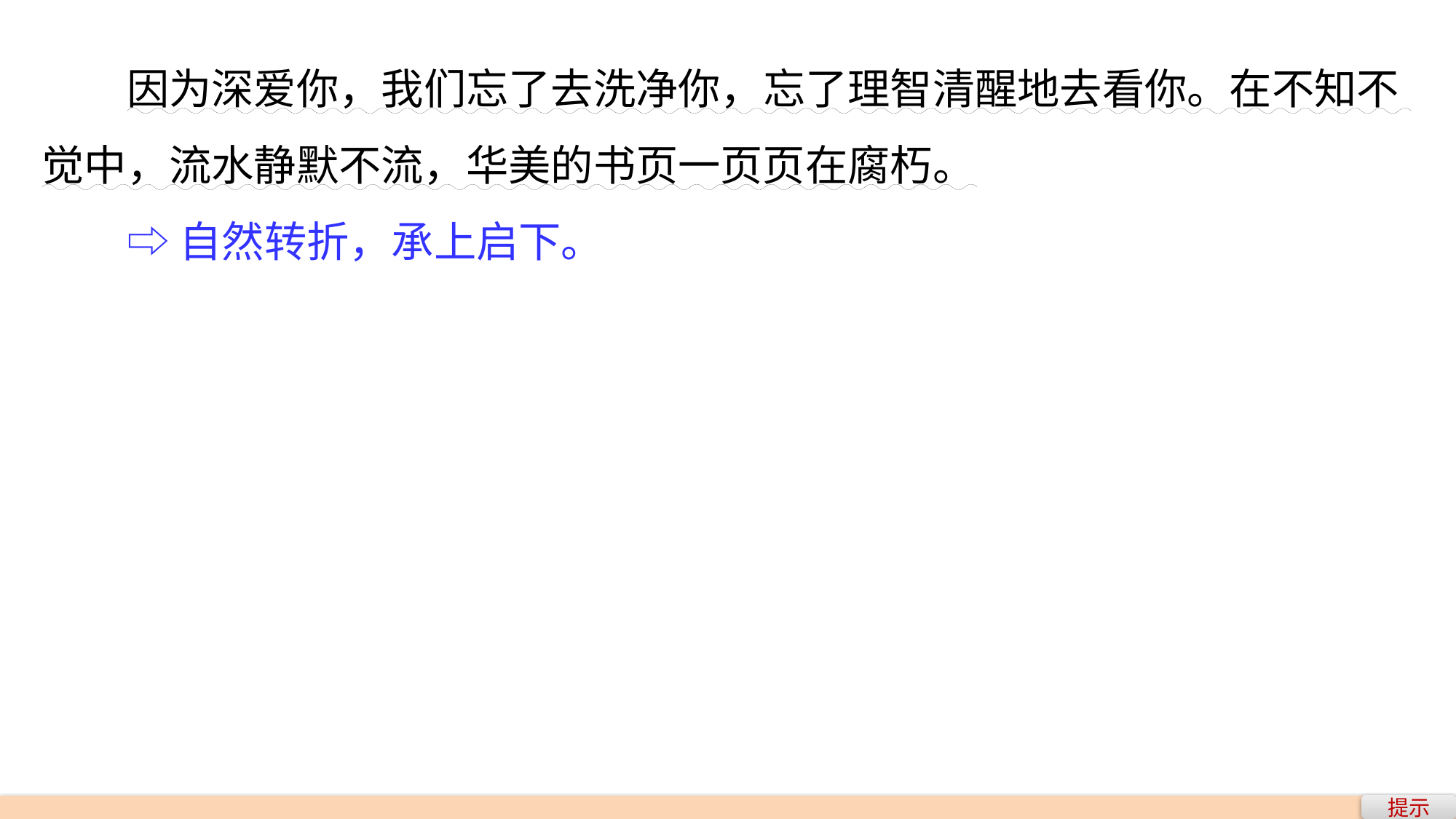

因为深爱你，我们忘了去洗净你，忘了理智清醒地去看你。在不知不觉中，流水静默不流，华美的书页一页页在腐朽。
⇨自然转折，承上启下。
提示